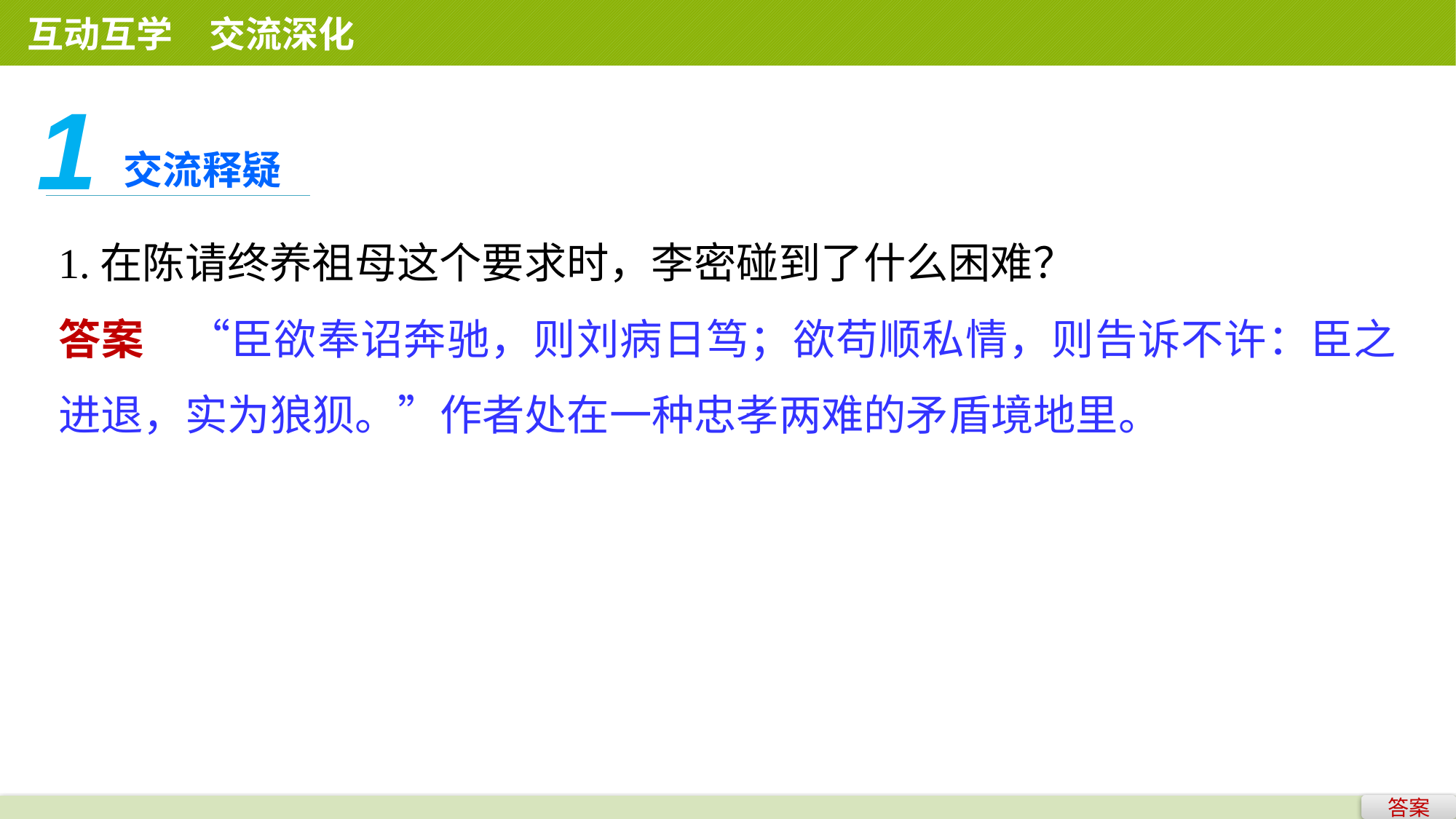

互动互学　交流深化
1
交流释疑
1.在陈请终养祖母这个要求时，李密碰到了什么困难？
答案　“臣欲奉诏奔驰，则刘病日笃；欲苟顺私情，则告诉不许：臣之进退，实为狼狈。”作者处在一种忠孝两难的矛盾境地里。
答案